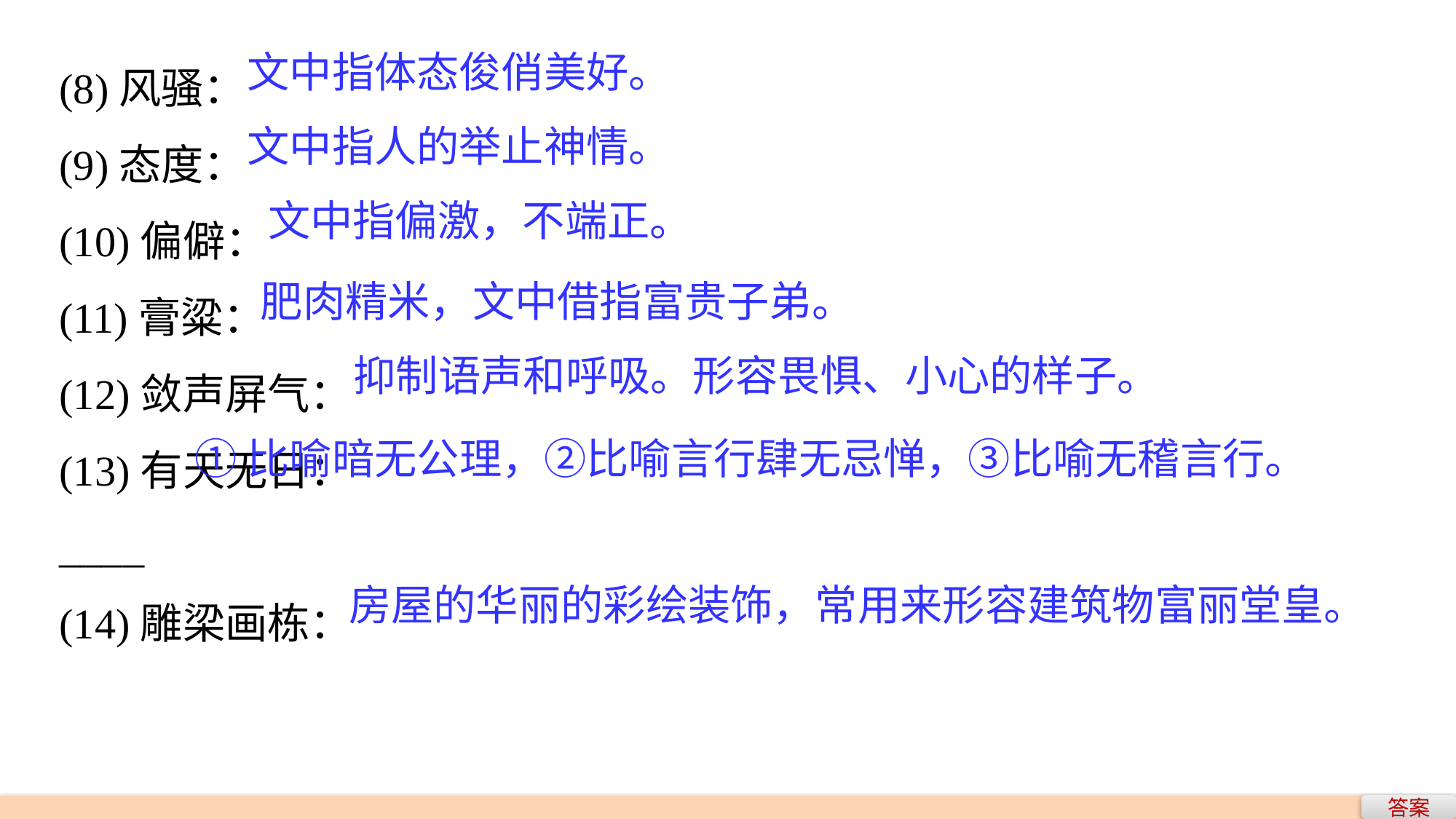

(8)风骚：
(9)态度：
(10)偏僻：
(11)膏粱：
(12)敛声屏气：
(13)有天无日：
____
(14)雕梁画栋：
文中指体态俊俏美好。
文中指人的举止神情。
文中指偏激，不端正。
肥肉精米，文中借指富贵子弟。
抑制语声和呼吸。形容畏惧、小心的样子。
             ①比喻暗无公理，②比喻言行肆无忌惮，③比喻无稽言行。
房屋的华丽的彩绘装饰，常用来形容建筑物富丽堂皇。
答案